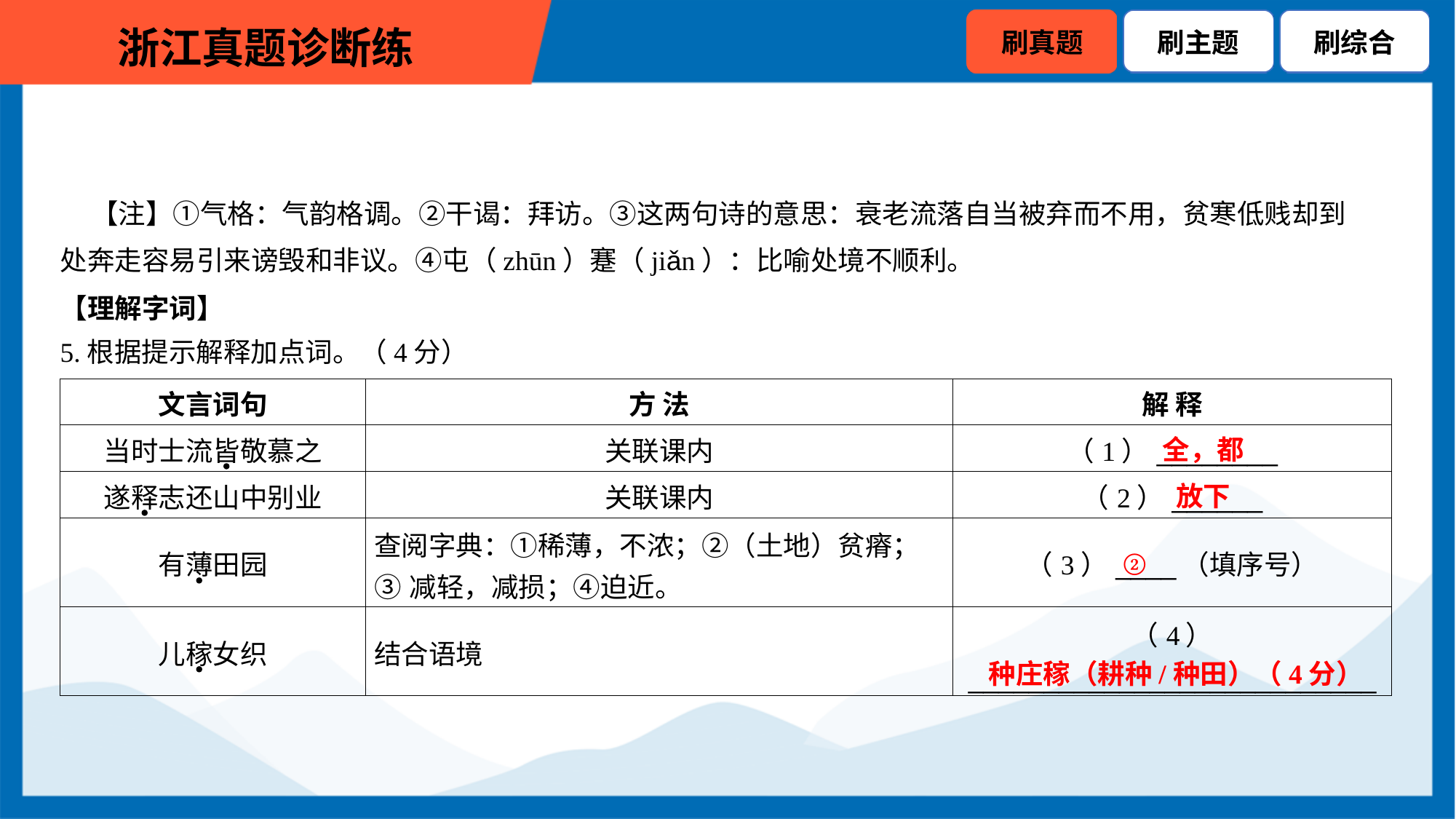

【注】①气格：气韵格调。②干谒：拜访。③这两句诗的意思：衰老流落自当被弃而不用，贫寒低贱却到
处奔走容易引来谤毁和非议。④屯（zhūn）蹇（jiǎn）：比喻处境不顺利。
【理解字词】
5.根据提示解释加点词。（4分）
| 文言词句 | 方 法 | 解 释 |
| --- | --- | --- |
| 当时士流皆敬慕之 | 关联课内 | （1）\_\_\_\_\_\_\_\_ |
| 遂释志还山中别业 | 关联课内 | （2）\_\_\_\_\_\_ |
| 有薄田园 | 查阅字典：①稀薄，不浓；②（土地）贫瘠； ③减轻，减损；④迫近。 | （3）\_\_\_\_（填序号） |
| 儿稼女织 | 结合语境 | （4） \_\_\_\_\_\_\_\_\_\_\_\_\_\_\_\_\_\_\_\_\_\_\_\_\_\_\_ |
全，都

放下

②

种庄稼（耕种/种田）（4分）